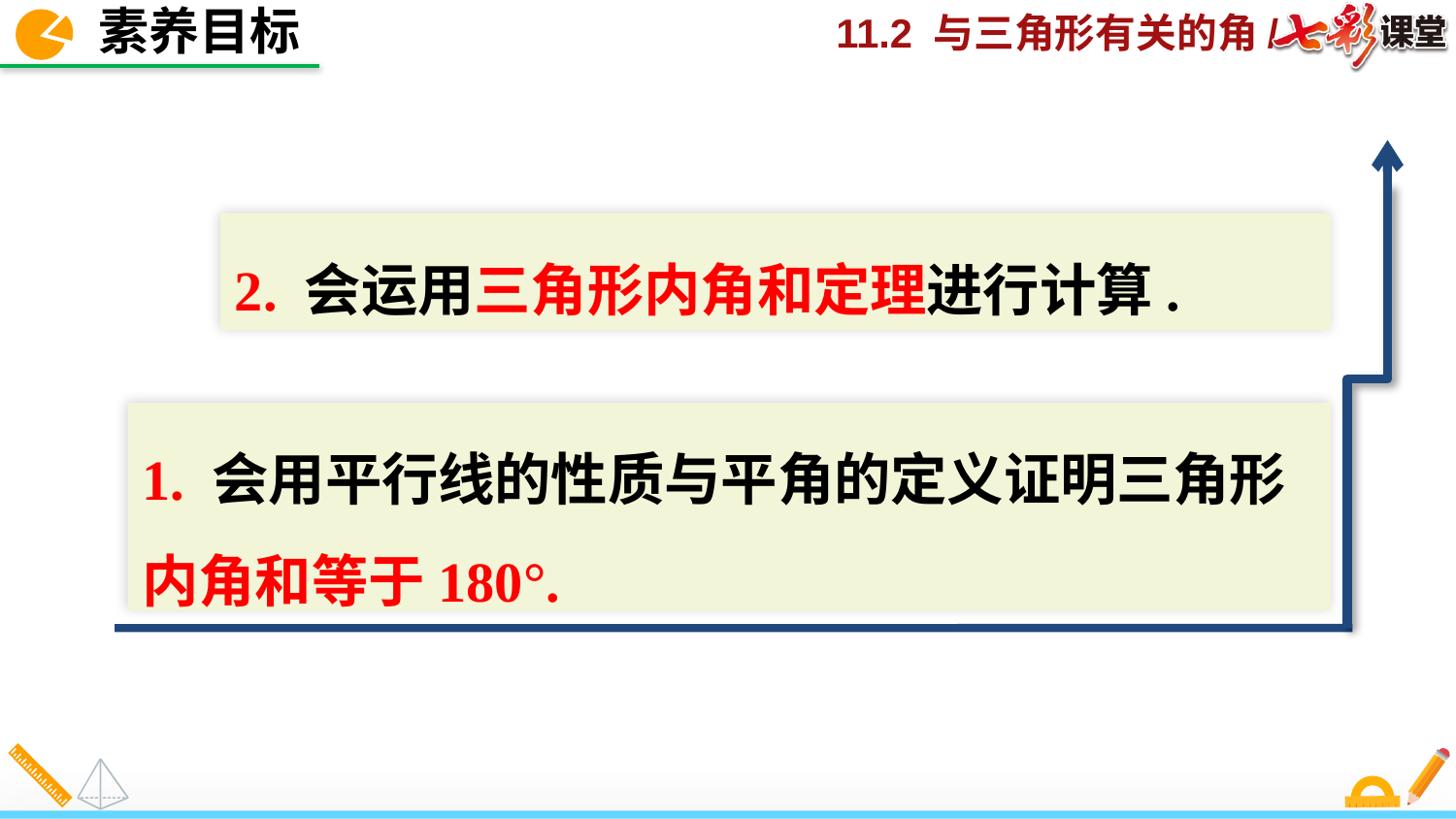

素养目标

2. 会运用三角形内角和定理进行计算.
1. 会用平行线的性质与平角的定义证明三角形内角和等于180°.